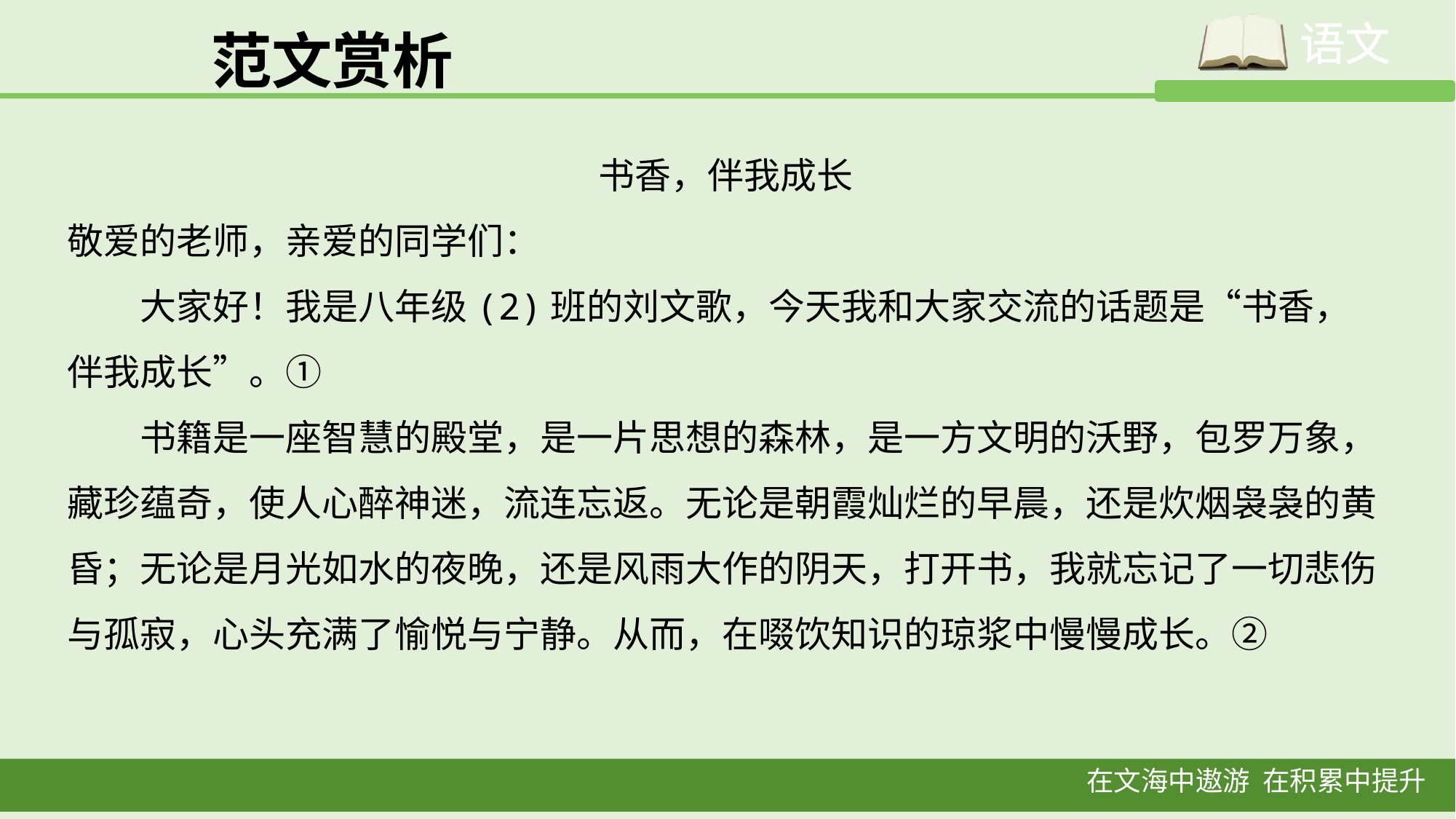

范文赏析
书香，伴我成长
敬爱的老师，亲爱的同学们：
大家好！我是八年级(2)班的刘文歌，今天我和大家交流的话题是“书香，伴我成长”。①
书籍是一座智慧的殿堂，是一片思想的森林，是一方文明的沃野，包罗万象，藏珍蕴奇，使人心醉神迷，流连忘返。无论是朝霞灿烂的早晨，还是炊烟袅袅的黄昏；无论是月光如水的夜晚，还是风雨大作的阴天，打开书，我就忘记了一切悲伤与孤寂，心头充满了愉悦与宁静。从而，在啜饮知识的琼浆中慢慢成长。②